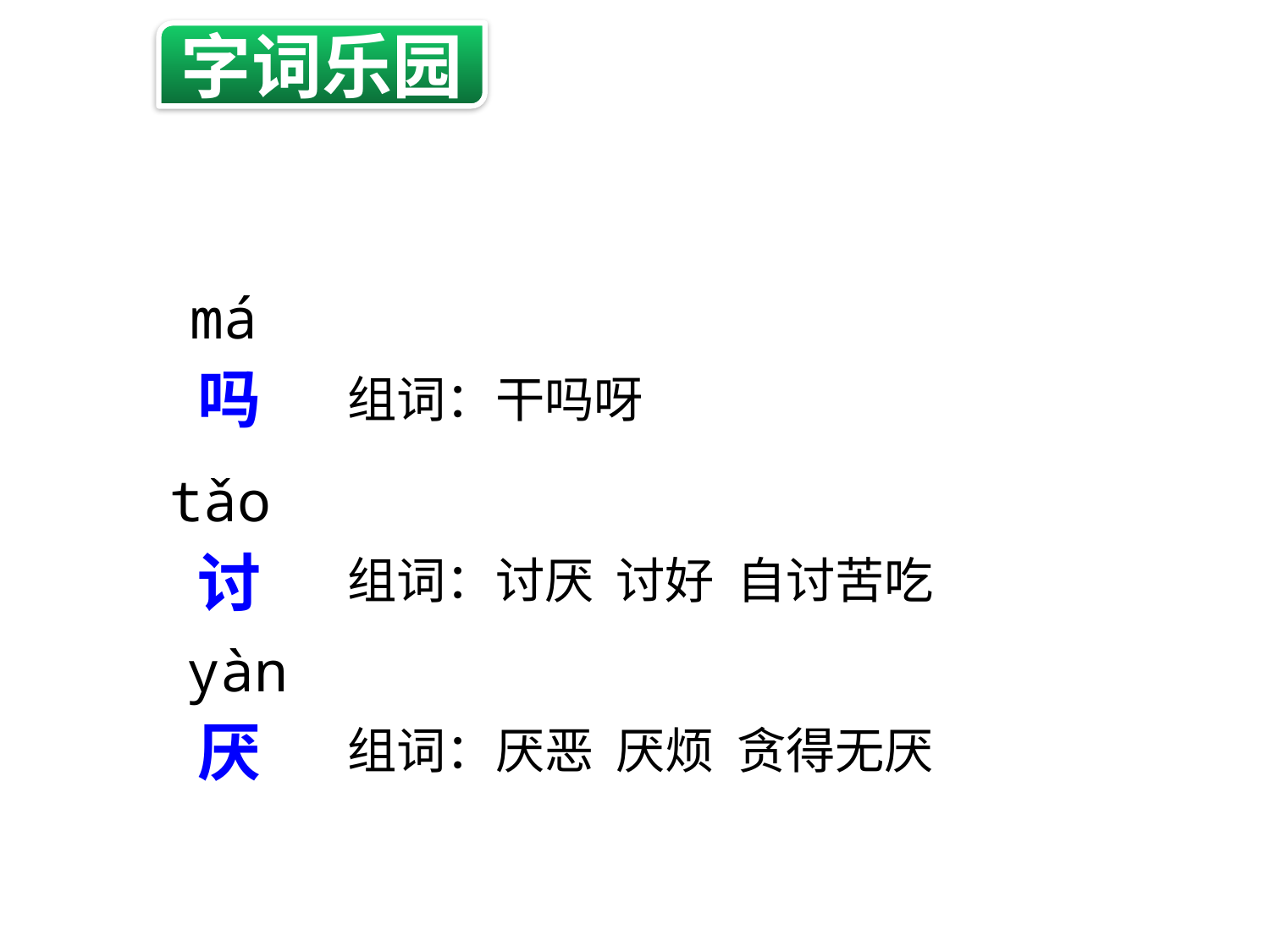

字词乐园
má
吗
组词：干吗呀
tǎo
讨
组词：讨厌  讨好  自讨苦吃
yàn
厌
组词：厌恶  厌烦  贪得无厌